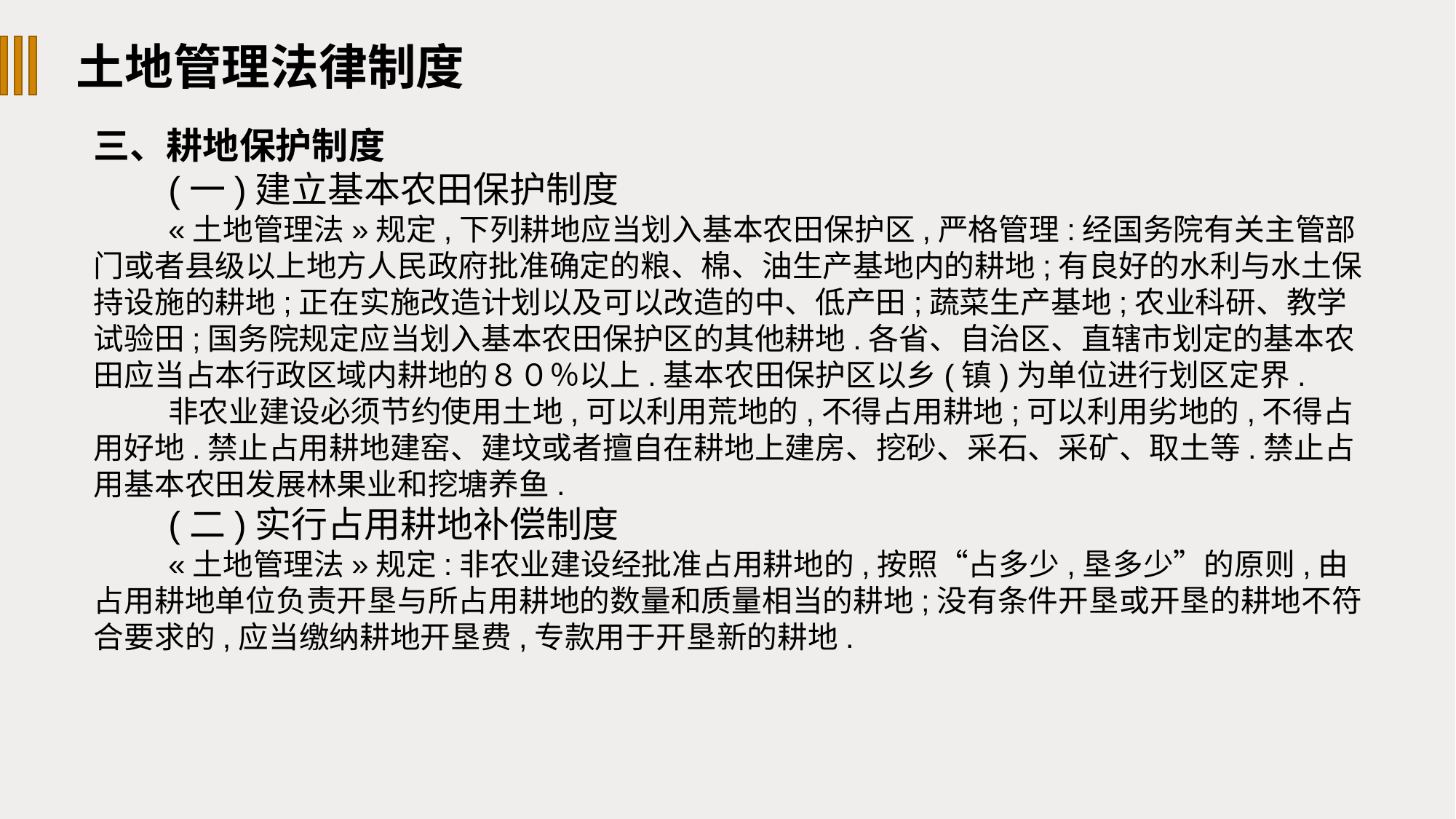

土地管理法律制度

三、耕地保护制度
(一)建立基本农田保护制度
«土地管理法»规定,下列耕地应当划入基本农田保护区,严格管理:经国务院有关主管部门或者县级以上地方人民政府批准确定的粮、棉、油生产基地内的耕地;有良好的水利与水土保持设施的耕地;正在实施改造计划以及可以改造的中、低产田;蔬菜生产基地;农业科研、教学试验田;国务院规定应当划入基本农田保护区的其他耕地.各省、自治区、直辖市划定的基本农田应当占本行政区域内耕地的８０％以上.基本农田保护区以乡(镇)为单位进行划区定界.
非农业建设必须节约使用土地,可以利用荒地的,不得占用耕地;可以利用劣地的,不得占用好地.禁止占用耕地建窑、建坟或者擅自在耕地上建房、挖砂、采石、采矿、取土等.禁止占用基本农田发展林果业和挖塘养鱼.
(二)实行占用耕地补偿制度
«土地管理法»规定:非农业建设经批准占用耕地的,按照“占多少,垦多少”的原则,由占用耕地单位负责开垦与所占用耕地的数量和质量相当的耕地;没有条件开垦或开垦的耕地不符合要求的,应当缴纳耕地开垦费,专款用于开垦新的耕地.